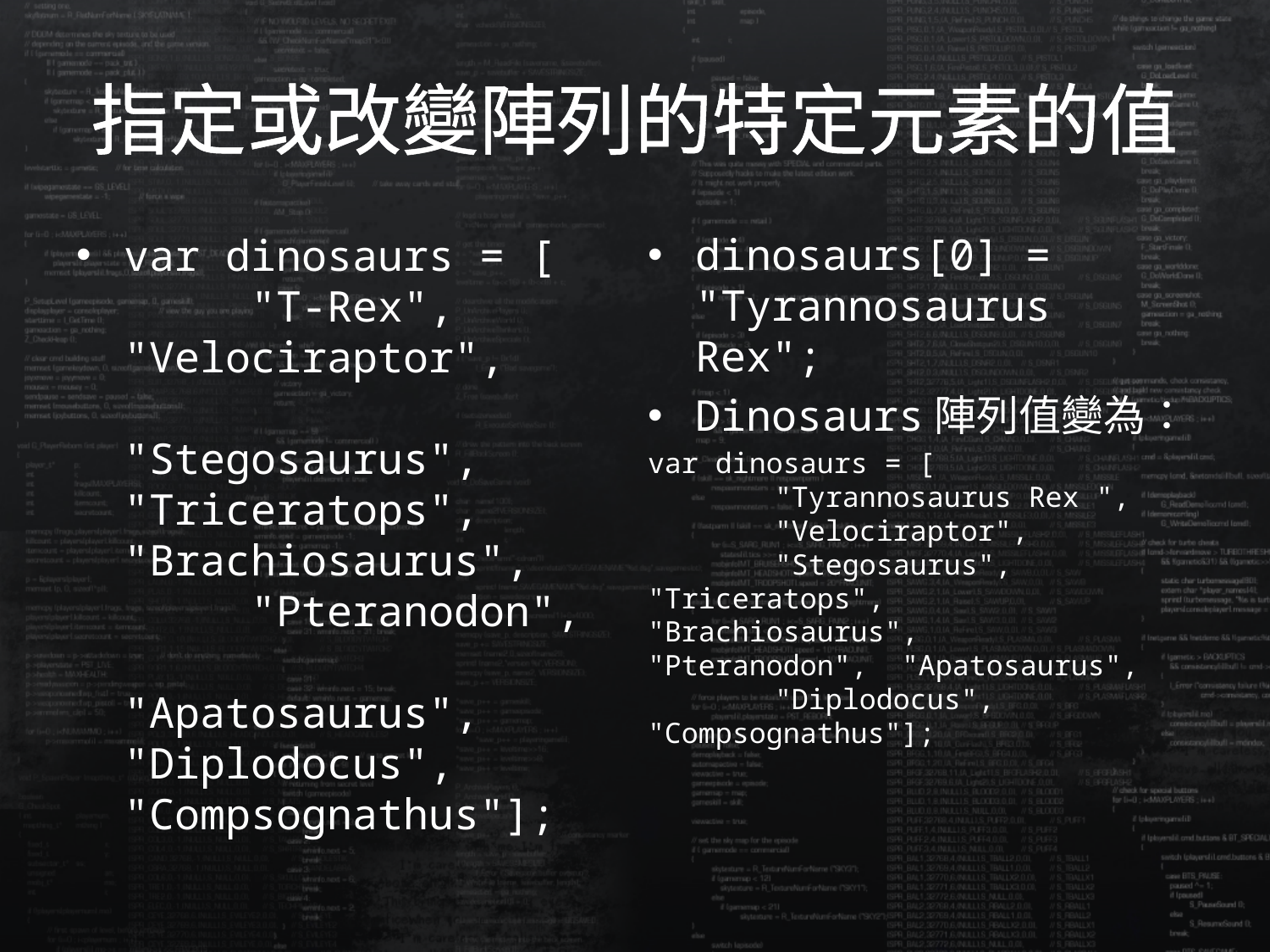

# 指定或改變陣列的特定元素的值
dinosaurs[0] = "Tyrannosaurus Rex";
Dinosaurs陣列值變為：
var dinosaurs = [
	"Tyrannosaurus Rex ", 	"Velociraptor", 	"Stegosaurus",	"Triceratops",	"Brachiosaurus",	"Pteranodon",	"Apatosaurus",	"Diplodocus",	"Compsognathus"];

var dinosaurs = [	"T-Rex", 	"Velociraptor", 	"Stegosaurus",	"Triceratops",	"Brachiosaurus",	"Pteranodon",	"Apatosaurus",	"Diplodocus",	"Compsognathus"];